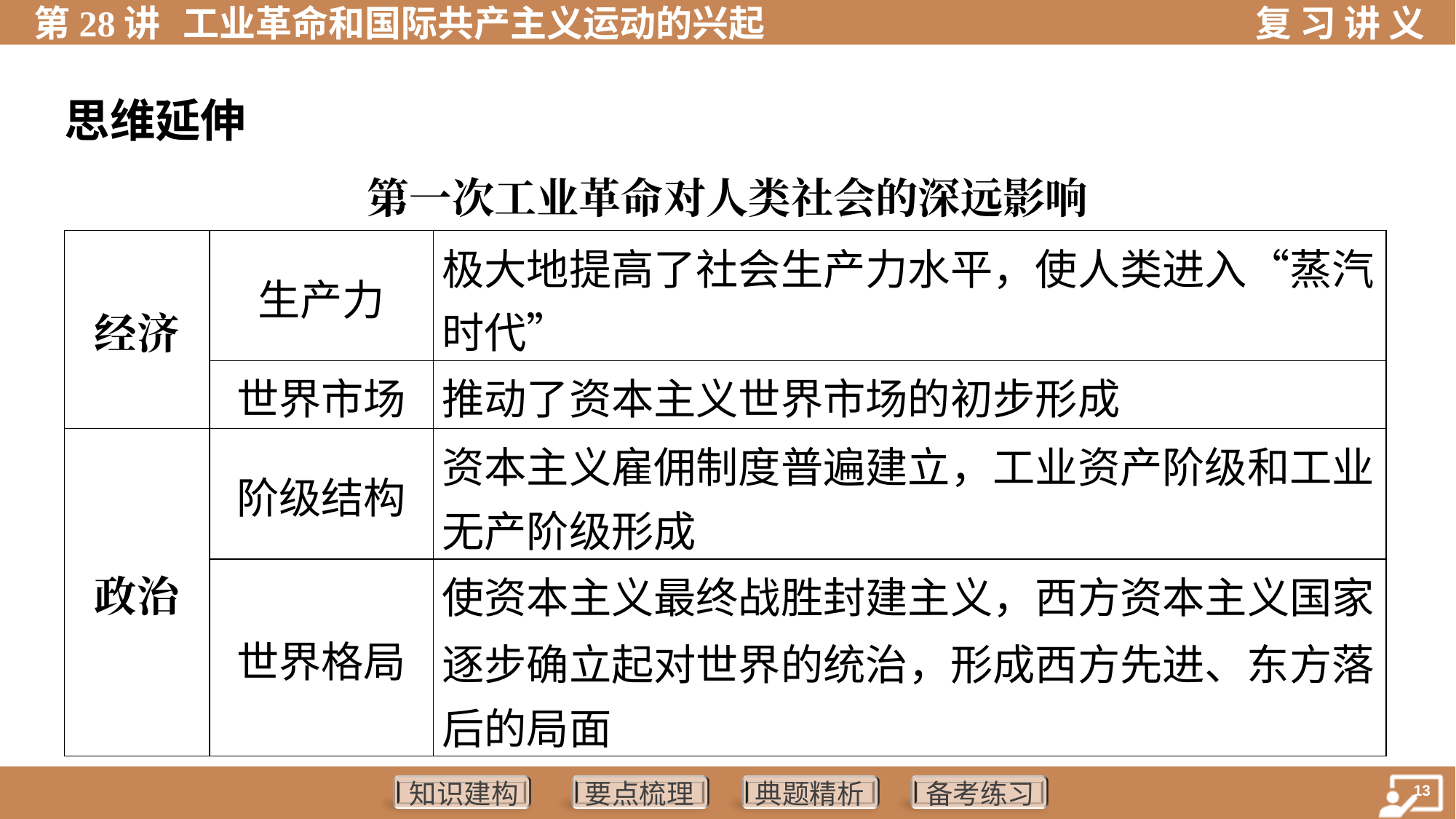

思维延伸
第一次工业革命对人类社会的深远影响
| 经济 | 生产力 | 极大地提高了社会生产力水平，使人类进入“蒸汽 时代” |
| --- | --- | --- |
|  | 世界市场 | 推动了资本主义世界市场的初步形成 |
| 政治 | 阶级结构 | 资本主义雇佣制度普遍建立，工业资产阶级和工业 无产阶级形成 |
|  | 世界格局 | 使资本主义最终战胜封建主义，西方资本主义国家 逐步确立起对世界的统治，形成西方先进、东方落 后的局面 |